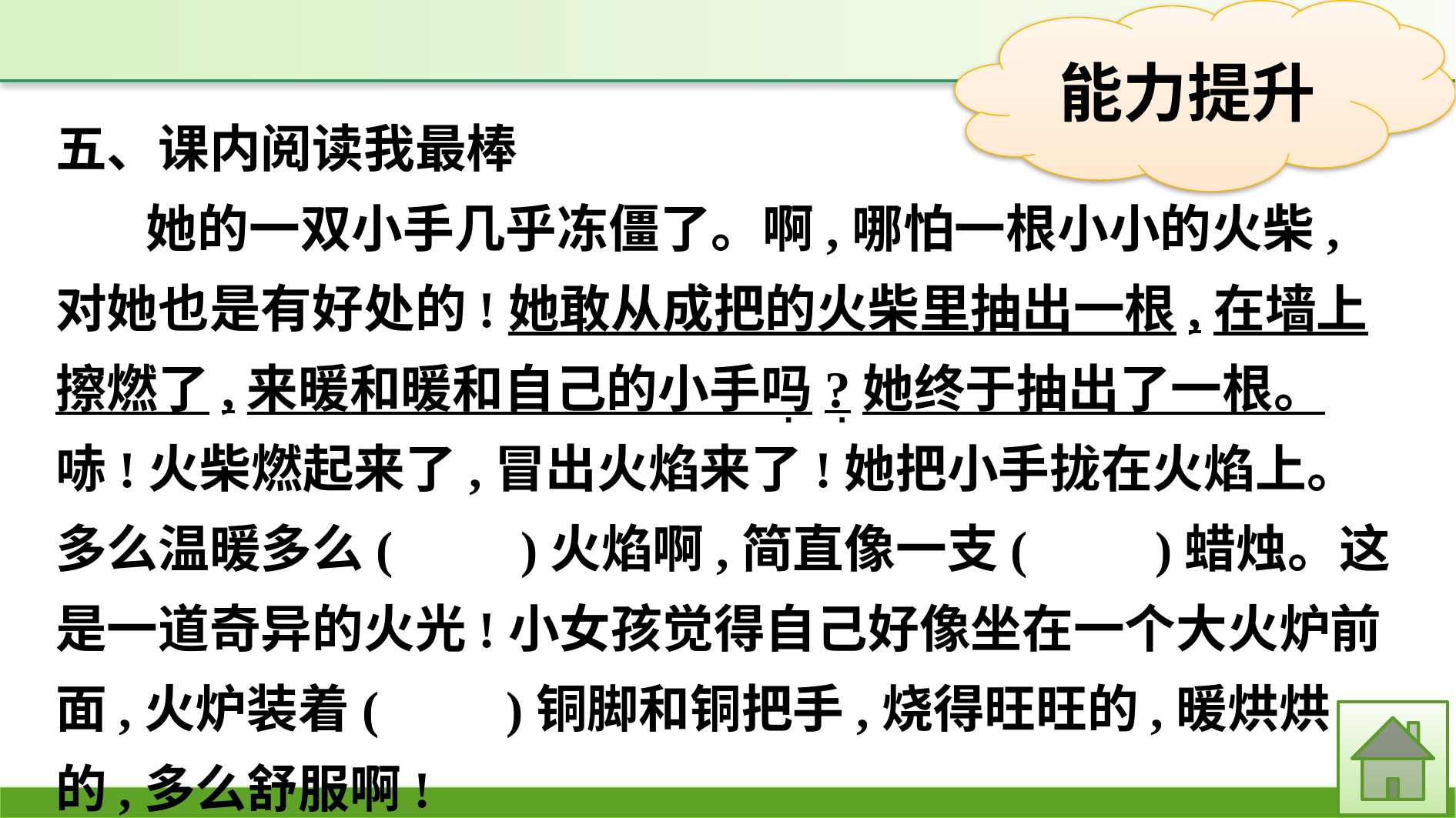

五、课内阅读我最棒
她的一双小手几乎冻僵了。啊,哪怕一根小小的火柴,对她也是有好处的!她敢从成把的火柴里抽出一根,在墙上擦燃了,来暖和暖和自己的小手吗?她终于抽出了一根。哧!火柴燃起来了,冒出火焰来了!她把小手拢在火焰上。多么温暖多么(　　)火焰啊,简直像一支(　　)蜡烛。这是一道奇异的火光!小女孩觉得自己好像坐在一个大火炉前面,火炉装着(　　)铜脚和铜把手,烧得旺旺的,暖烘烘的,多么舒服啊!
·
·